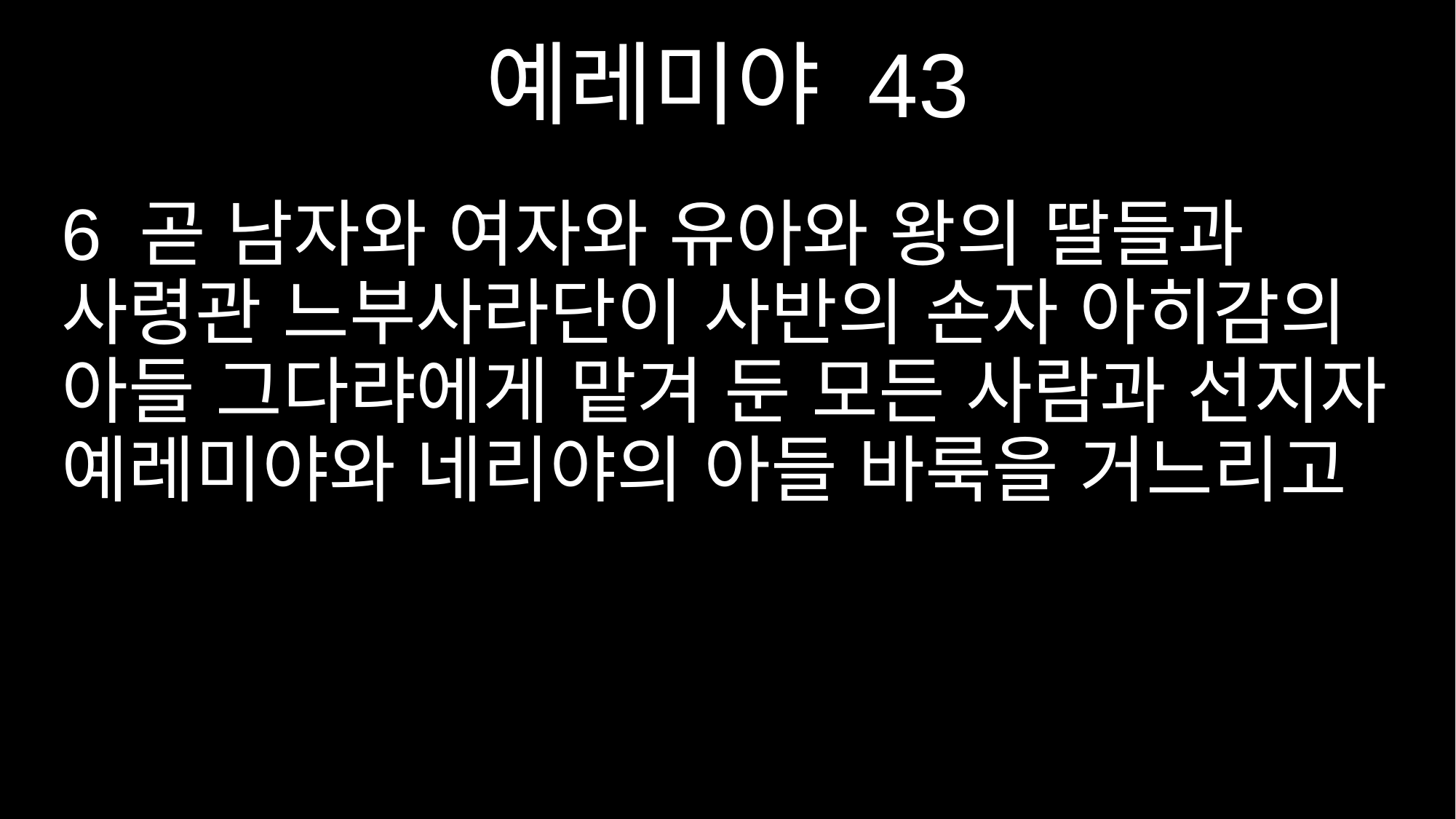

예레미야 43
6 곧 남자와 여자와 유아와 왕의 딸들과 사령관 느부사라단이 사반의 손자 아히감의 아들 그다랴에게 맡겨 둔 모든 사람과 선지자 예레미야와 네리야의 아들 바룩을 거느리고